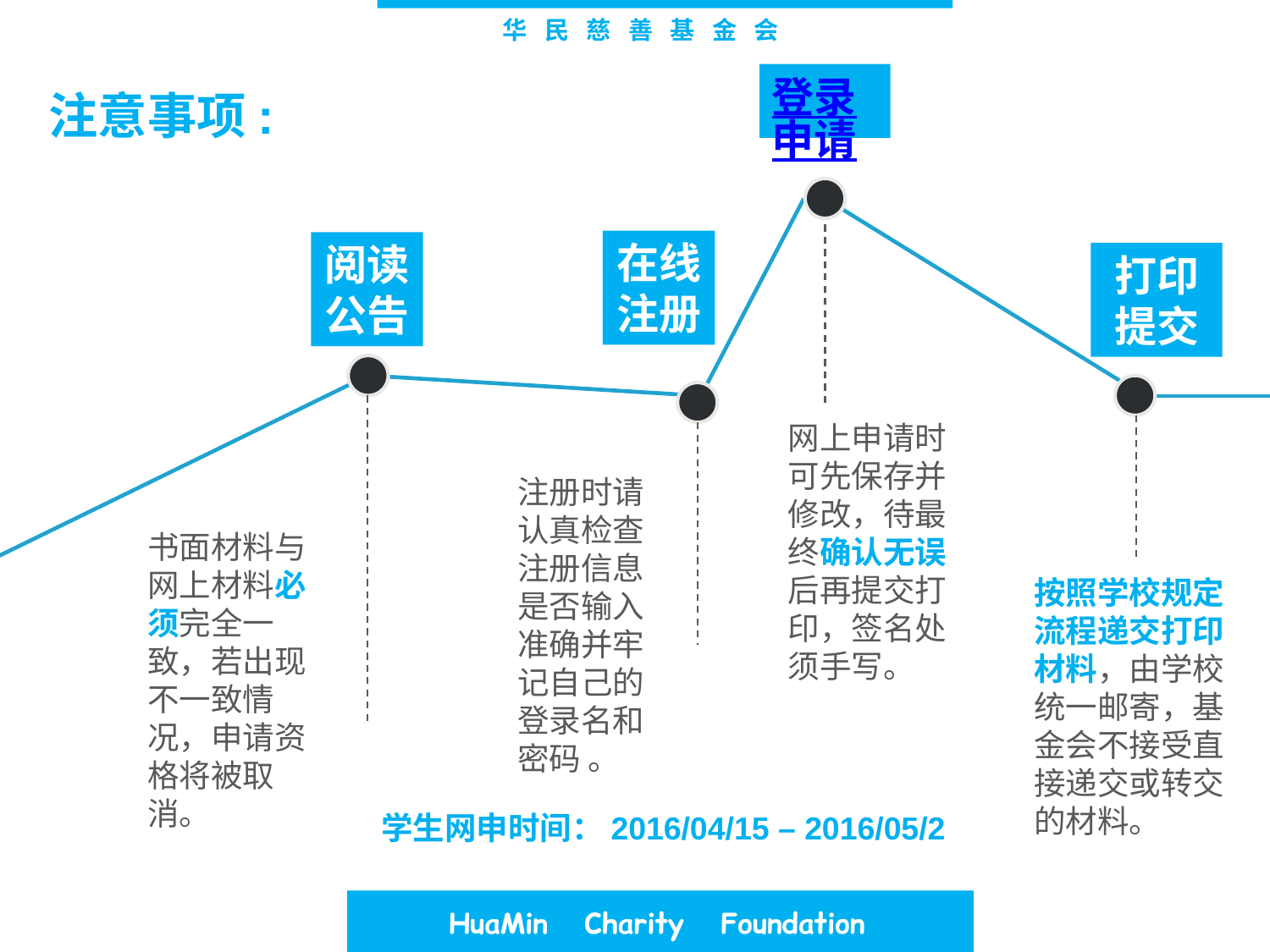

# 华   民   慈   善   基   金   会

注意事项:
登录申请

在线注册
阅读公告
打印提交

网上申请时可先保存并修改，待最终确认无误后再提交打印，签名处须手写。
注册时请认真检查注册信息是否输入准确并牢记自己的登录名和密码 。
书面材料与网上材料必须完全一致，若出现不一致情况，申请资格将被取消。
按照学校规定流程递交打印材料，由学校统一邮寄，基金会不接受直接递交或转交的材料。

 HuaMin   Charity   Foundation

学生网申时间：2016/04/15 – 2016/05/2